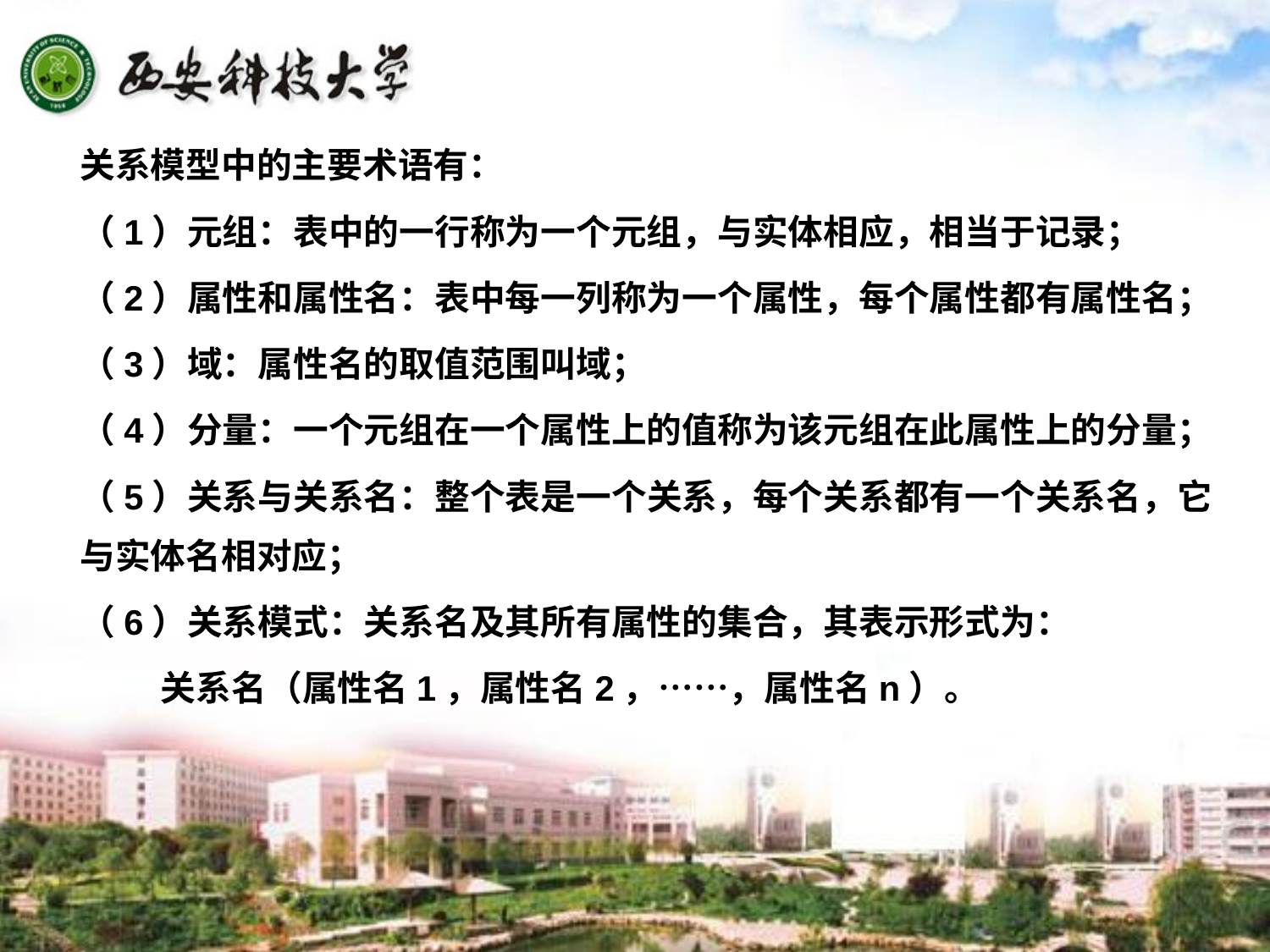

关系模型中的主要术语有：
（1）元组：表中的一行称为一个元组，与实体相应，相当于记录；
（2）属性和属性名：表中每一列称为一个属性，每个属性都有属性名；
（3）域：属性名的取值范围叫域；
（4）分量：一个元组在一个属性上的值称为该元组在此属性上的分量；
（5）关系与关系名：整个表是一个关系，每个关系都有一个关系名，它与实体名相对应；
（6）关系模式：关系名及其所有属性的集合，其表示形式为：
         关系名（属性名1，属性名2，……，属性名n）。